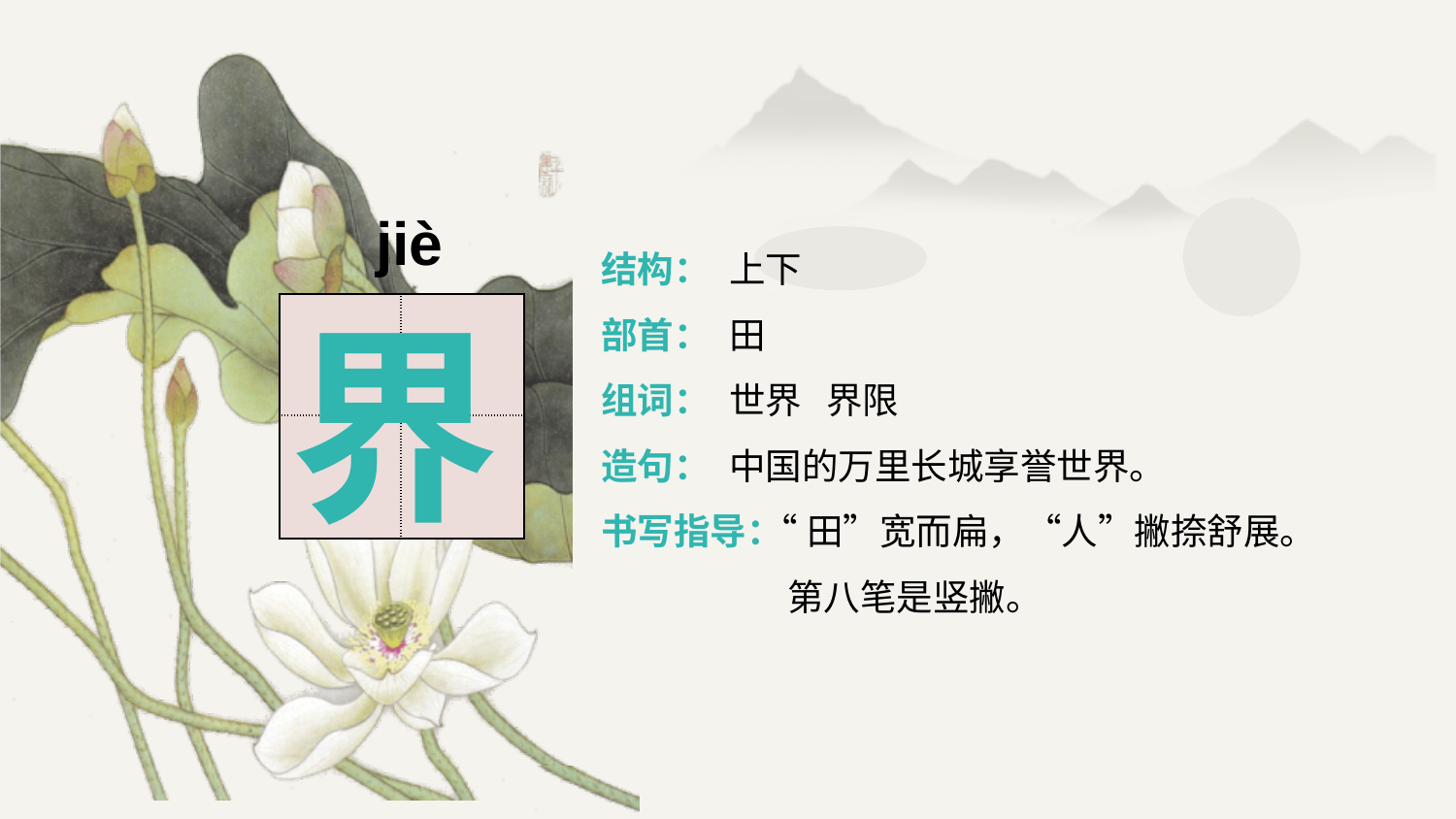

jiè
结构：
部首：
组词：
造句：
书写指导：
上下
田
世界   界限
中国的万里长城享誉世界。
    “田”宽而扁，“人”撇捺舒展。
      第八笔是竖撇。
#
界
|  |  |
| --- | --- |
|  |  |